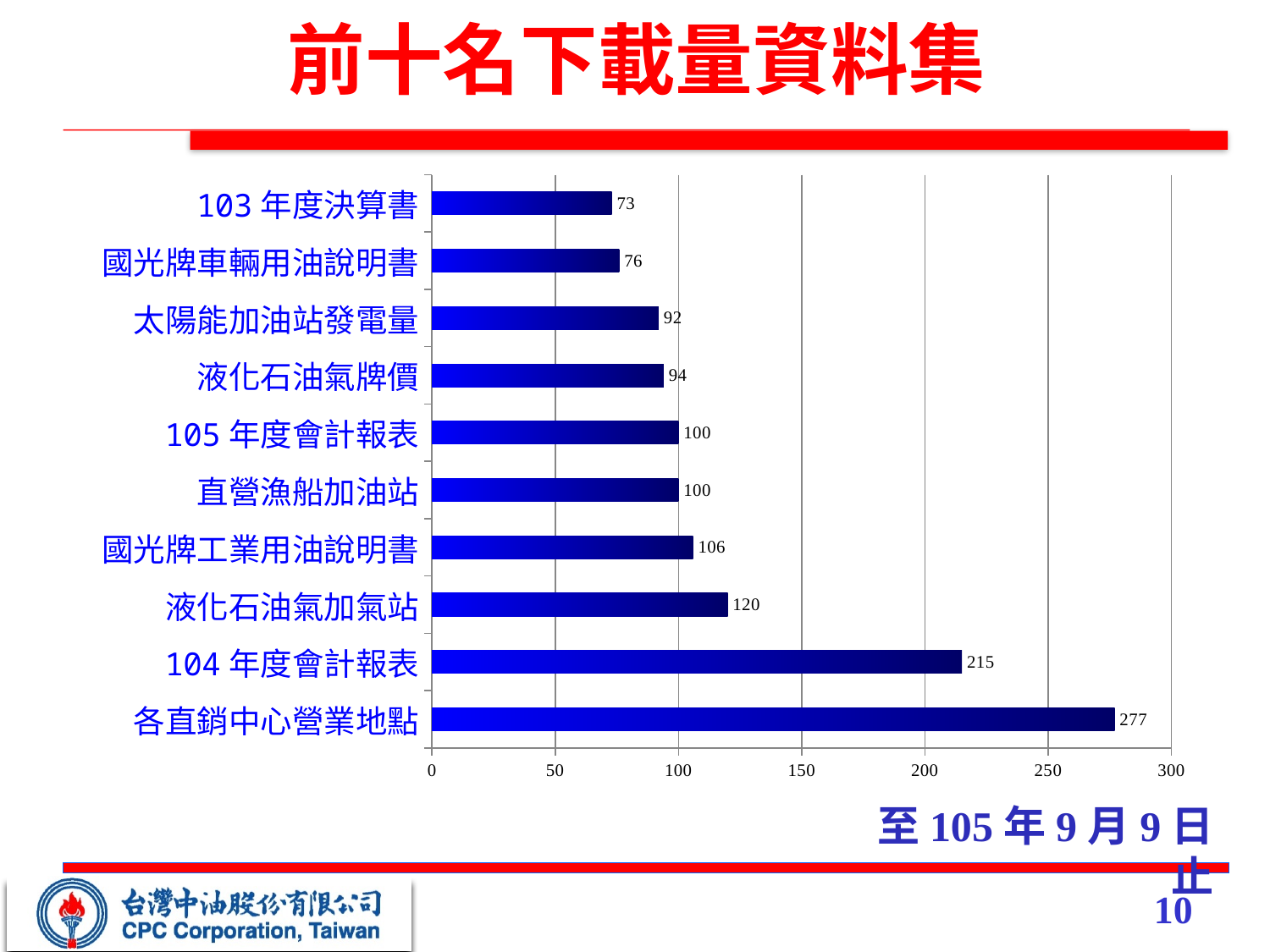

# 前十名下載量資料集

### Chart

| Category | 累積下載量 |
|---|---|
| 各直銷中心營業地點 | 277.0 |
| 104年度會計報表 | 215.0 |
| 液化石油氣加氣站 | 120.0 |
| 國光牌工業用油說明書 | 106.0 |
| 直營漁船加油站 | 100.0 |
| 105年度會計報表 | 100.0 |
| 液化石油氣牌價 | 94.0 |
| 太陽能加油站發電量 | 92.0 |
| 國光牌車輛用油說明書 | 76.0 |
| 103年度決算書 | 73.0 |
						至105年9月9日止